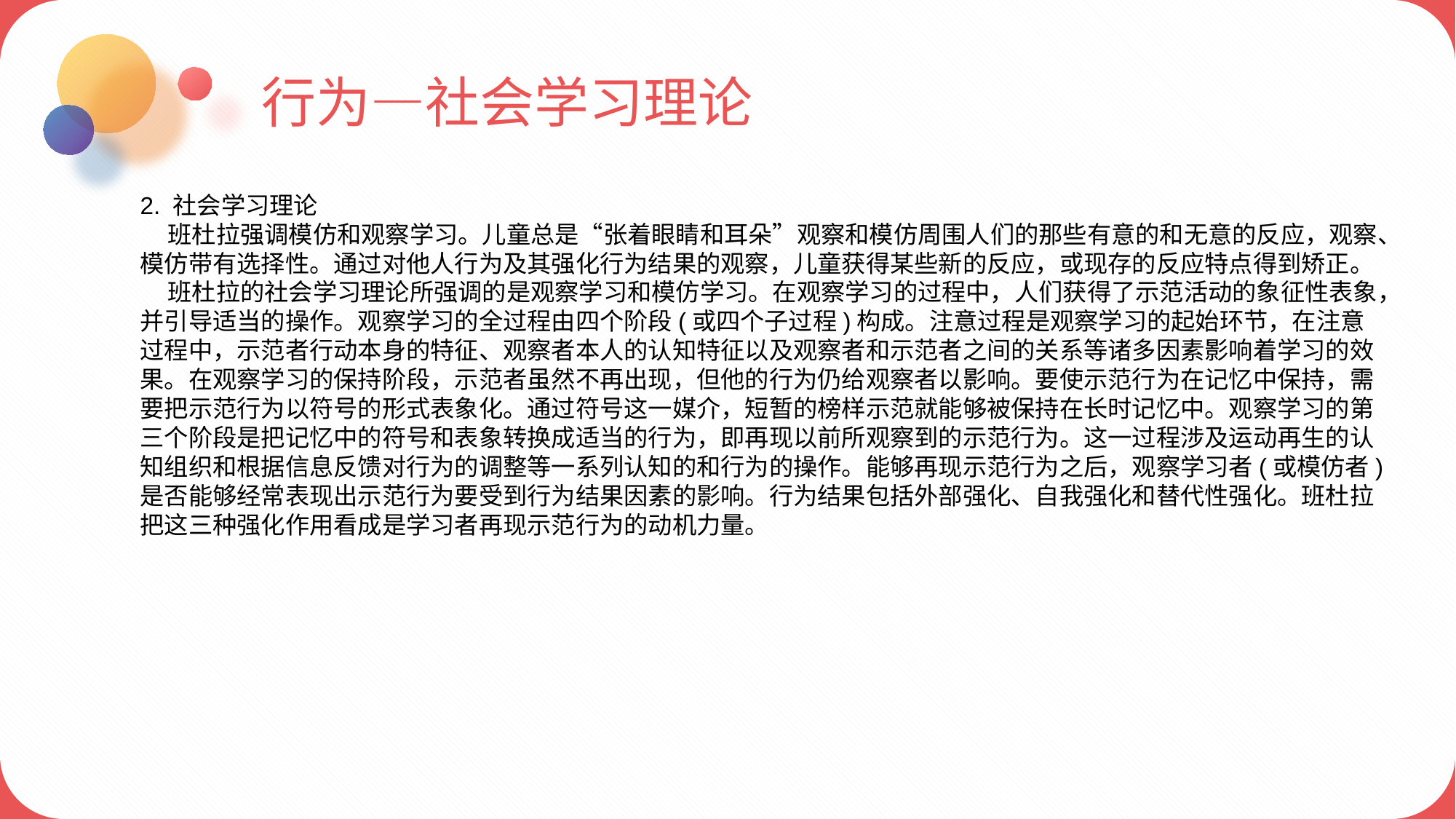

行为—社会学习理论
2. 社会学习理论
    班杜拉强调模仿和观察学习。儿童总是“张着眼睛和耳朵”观察和模仿周围人们的那些有意的和无意的反应，观察、模仿带有选择性。通过对他人行为及其强化行为结果的观察，儿童获得某些新的反应，或现存的反应特点得到矫正。
    班杜拉的社会学习理论所强调的是观察学习和模仿学习。在观察学习的过程中，人们获得了示范活动的象征性表象，并引导适当的操作。观察学习的全过程由四个阶段(或四个子过程)构成。注意过程是观察学习的起始环节，在注意过程中，示范者行动本身的特征、观察者本人的认知特征以及观察者和示范者之间的关系等诸多因素影响着学习的效果。在观察学习的保持阶段，示范者虽然不再出现，但他的行为仍给观察者以影响。要使示范行为在记忆中保持，需要把示范行为以符号的形式表象化。通过符号这一媒介，短暂的榜样示范就能够被保持在长时记忆中。观察学习的第三个阶段是把记忆中的符号和表象转换成适当的行为，即再现以前所观察到的示范行为。这一过程涉及运动再生的认知组织和根据信息反馈对行为的调整等一系列认知的和行为的操作。能够再现示范行为之后，观察学习者(或模仿者)是否能够经常表现出示范行为要受到行为结果因素的影响。行为结果包括外部强化、自我强化和替代性强化。班杜拉把这三种强化作用看成是学习者再现示范行为的动机力量。